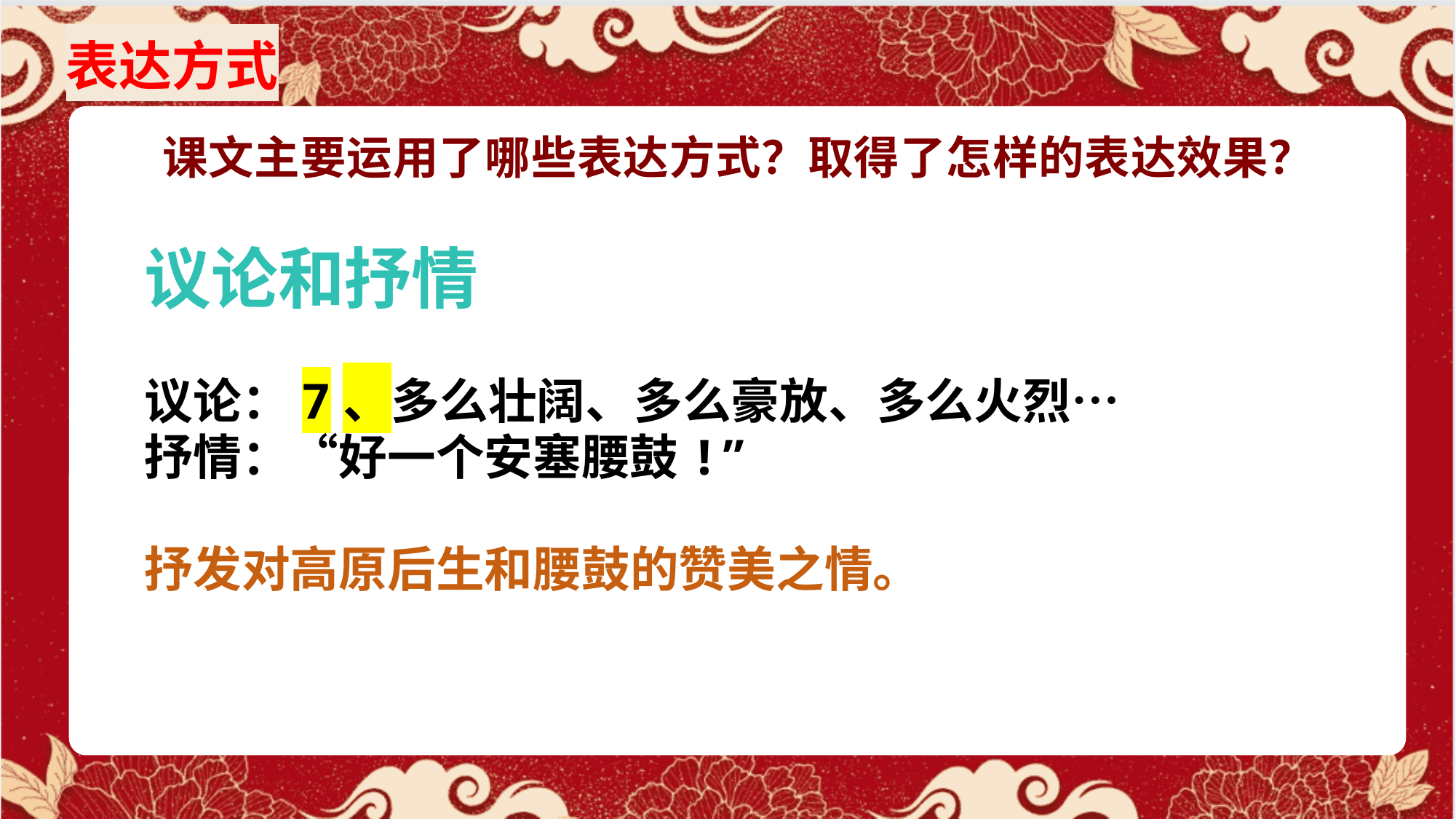

表达方式
(2)议论和抒情。
课文中议论和抒情的语句，揭示了高原后生的精神、胸襟、激情,抒发了对高原后生和高原腰鼓的赞美之情。
议论：“多么壮阔、多么豪放、多么火烈……”
抒情：“好一个安塞腰鼓!”
课文主要运用了哪些表达方式？取得了怎样的表达效果？
议论和抒情

议论：7、多么壮阔、多么豪放、多么火烈…
抒情：“好一个安塞腰鼓!”

抒发对高原后生和腰鼓的赞美之情。